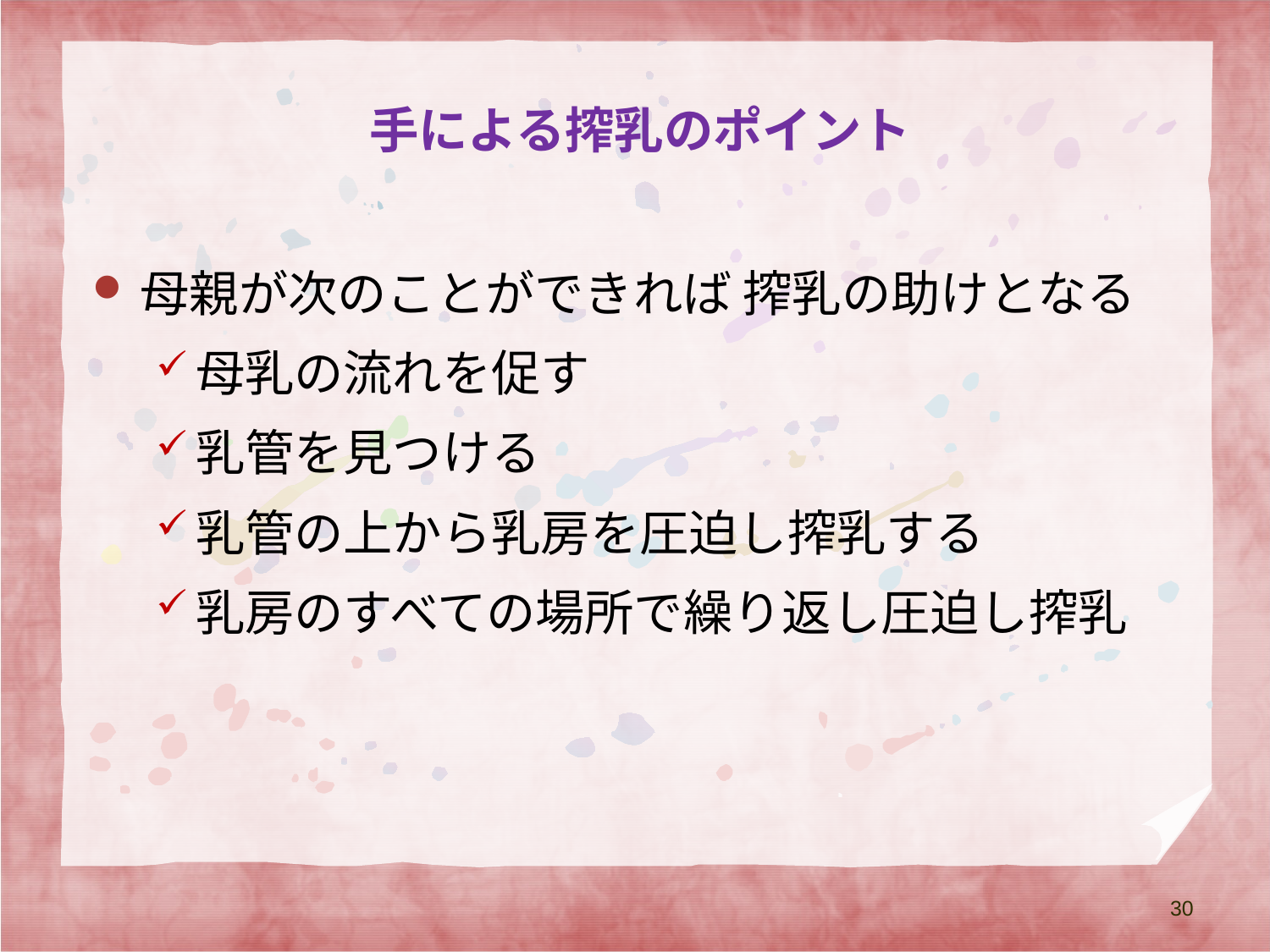

# 手による搾乳のポイント
母親が次のことができれば 搾乳の助けとなる
母乳の流れを促す
乳管を見つける
乳管の上から乳房を圧迫し搾乳する
乳房のすべての場所で繰り返し圧迫し搾乳

30